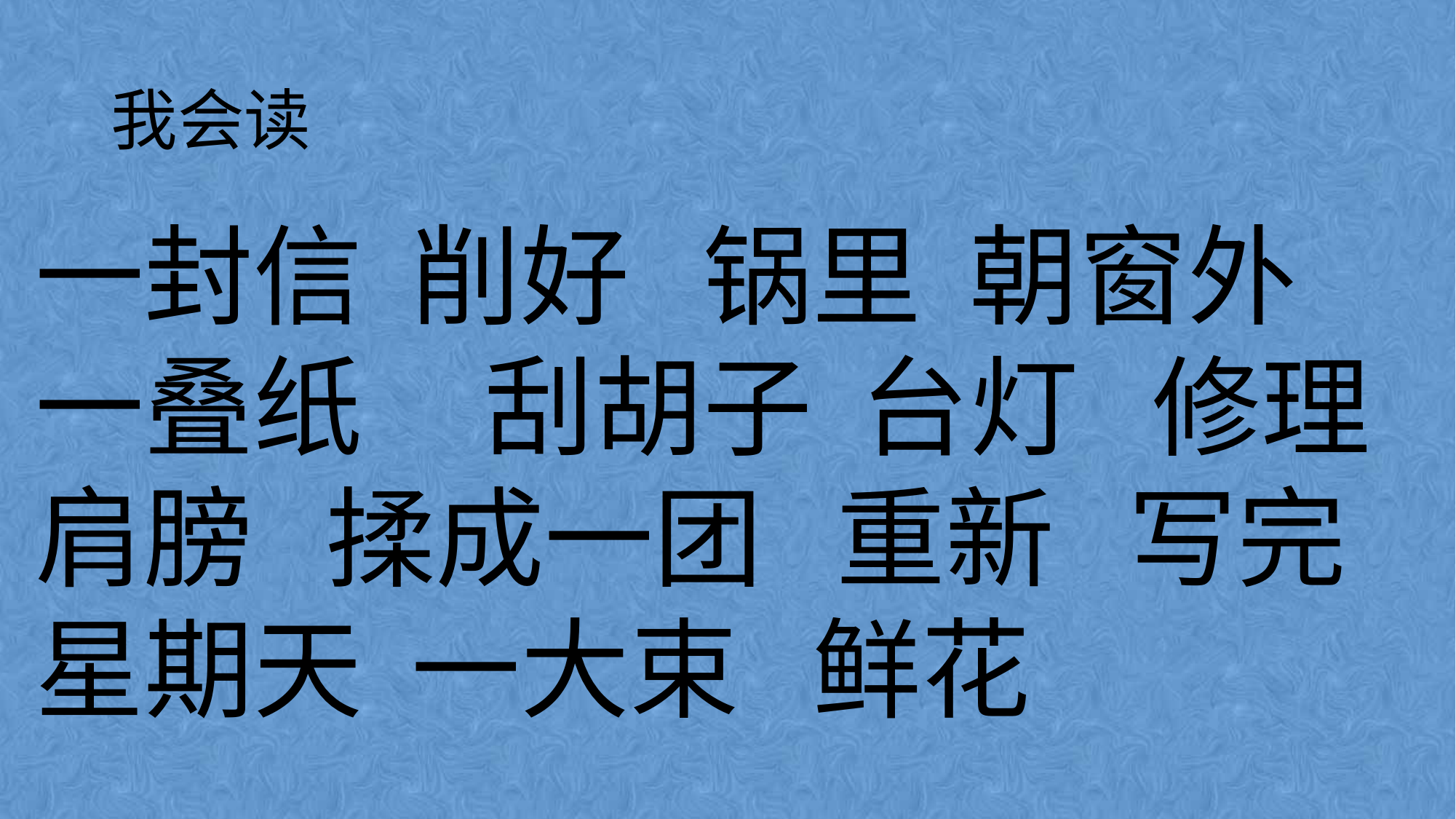

# 我会读
一封信  削好   锅里  朝窗外   一叠纸     刮胡子  台灯   修理  肩膀   揉成一团   重新   写完  星期天  一大束   鲜花